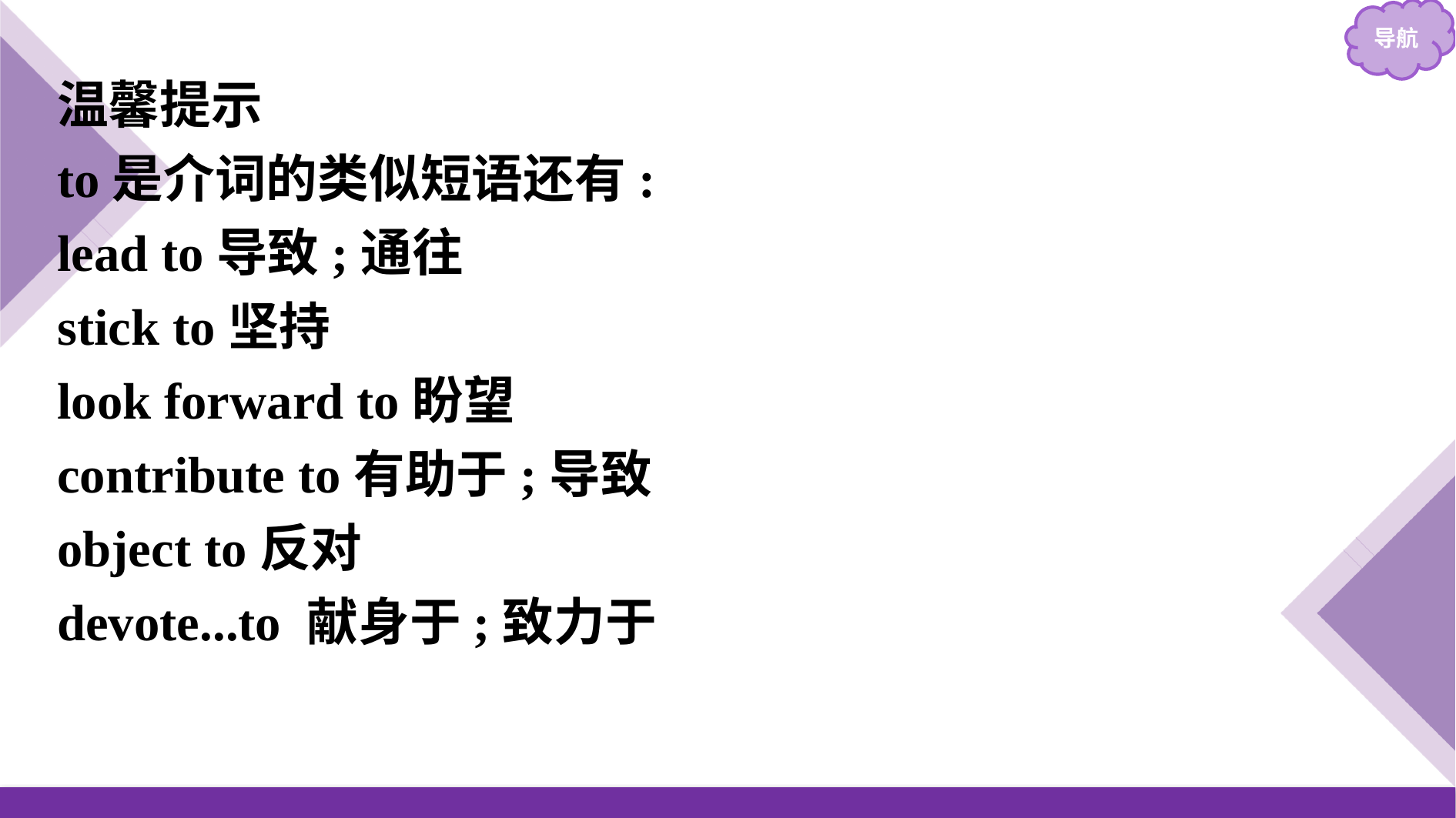

温馨提示
to是介词的类似短语还有:
lead to导致;通往
stick to坚持
look forward to盼望
contribute to有助于;导致
object to反对
devote...to 献身于;致力于